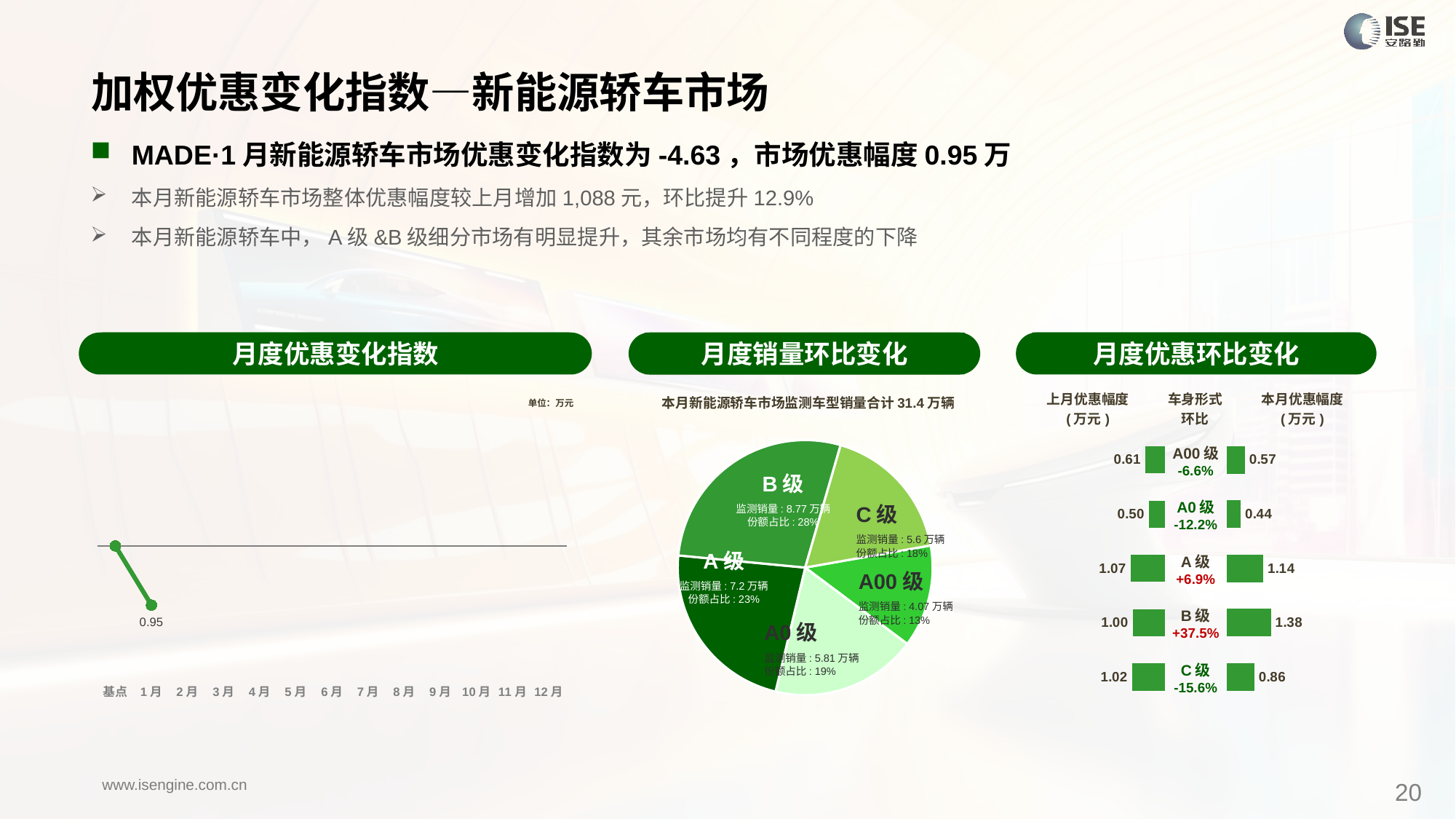

加权优惠变化指数—新能源轿车市场
MADE·1月新能源轿车市场优惠变化指数为-4.63，市场优惠幅度0.95万
本月新能源轿车市场整体优惠幅度较上月增加1,088元，环比提升12.9%
本月新能源轿车中，A级&B级细分市场有明显提升，其余市场均有不同程度的下降
月度优惠变化指数

月度优惠环比变化

月度销量环比变化

本月新能源轿车市场监测车型销量合计31.4万辆

### Chart

| Category | 细分市场 |
|---|---|
| A00级 | 40749.000000005486 |
| A0 | 58090.00000000199 |
| A级 | 71477.00000000263 |
| B级 | 87698.00000000374 |
| C级 | 55629.0000000032 |
B级
监测销量: 8.77万辆
份额占比: 28%
C级
监测销量: 5.6万辆
份额占比: 18%
A级
监测销量: 7.2万辆
份额占比: 23%
A00级
监测销量: 4.07万辆
份额占比: 13%
A0级
监测销量: 5.81万辆
份额占比: 19%

### Chart

| Category | Y2024 |
|---|---|
| 基点 | 0.0 |
| 1月 | -4.63 |
| 2月 | None |
| 3月 | None |
| 4月 | None |
| 5月 | None |
| 6月 | None |
| 7月 | None |
| 8月 | None |
| 9月 | None |
| 10月 | None |
| 11月 | None |
| 12月 | None |
| 上月优惠幅度 (万元) | 车身形式 环比 | 本月优惠幅度 (万元) |
| --- | --- | --- |
单位：万元
| A00级 -6.6% |
| --- |
| A0级 -12.2% |
| A级 +6.9% |
| B级 +37.5% |
| C级 -15.6% |

### Chart

| Category | 成交均价 |
|---|---|
| A00 | 0.61 |
| A0 | 0.5 |
| A | 1.07 |
| B | 1.0 |
| C | 1.02 |

### Chart

| Category | 金额 |
|---|---|
| A00 | 0.5720429949202327 |
| A0 | 0.438671888448998 |
| A | 1.1410362774039147 |
| B | 1.3806583958586434 |
| C | 0.8638605763182042 |
20